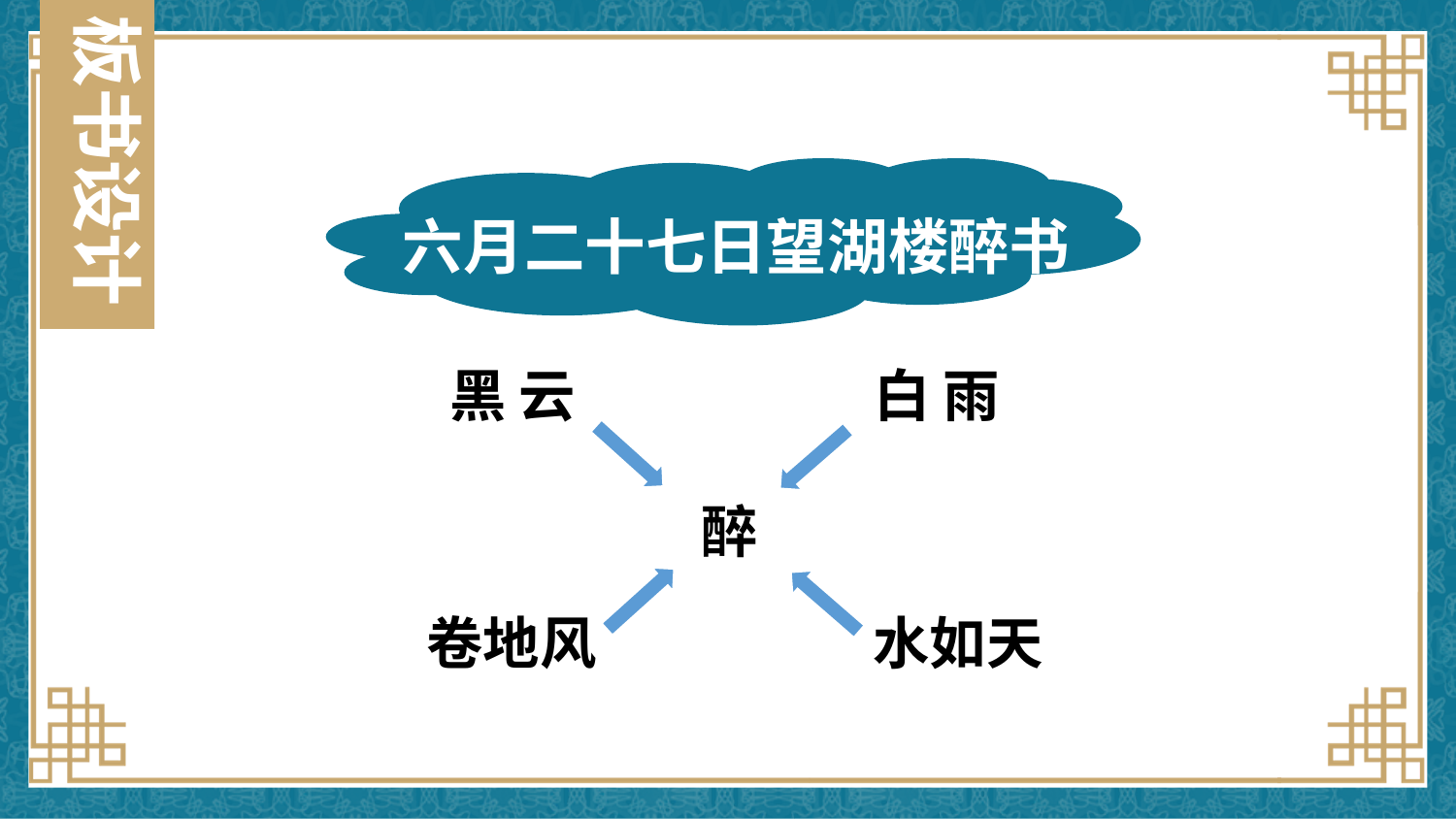

板书设计

六月二十七日望湖楼醉书
黑 云
白 雨

醉
卷地风
水如天